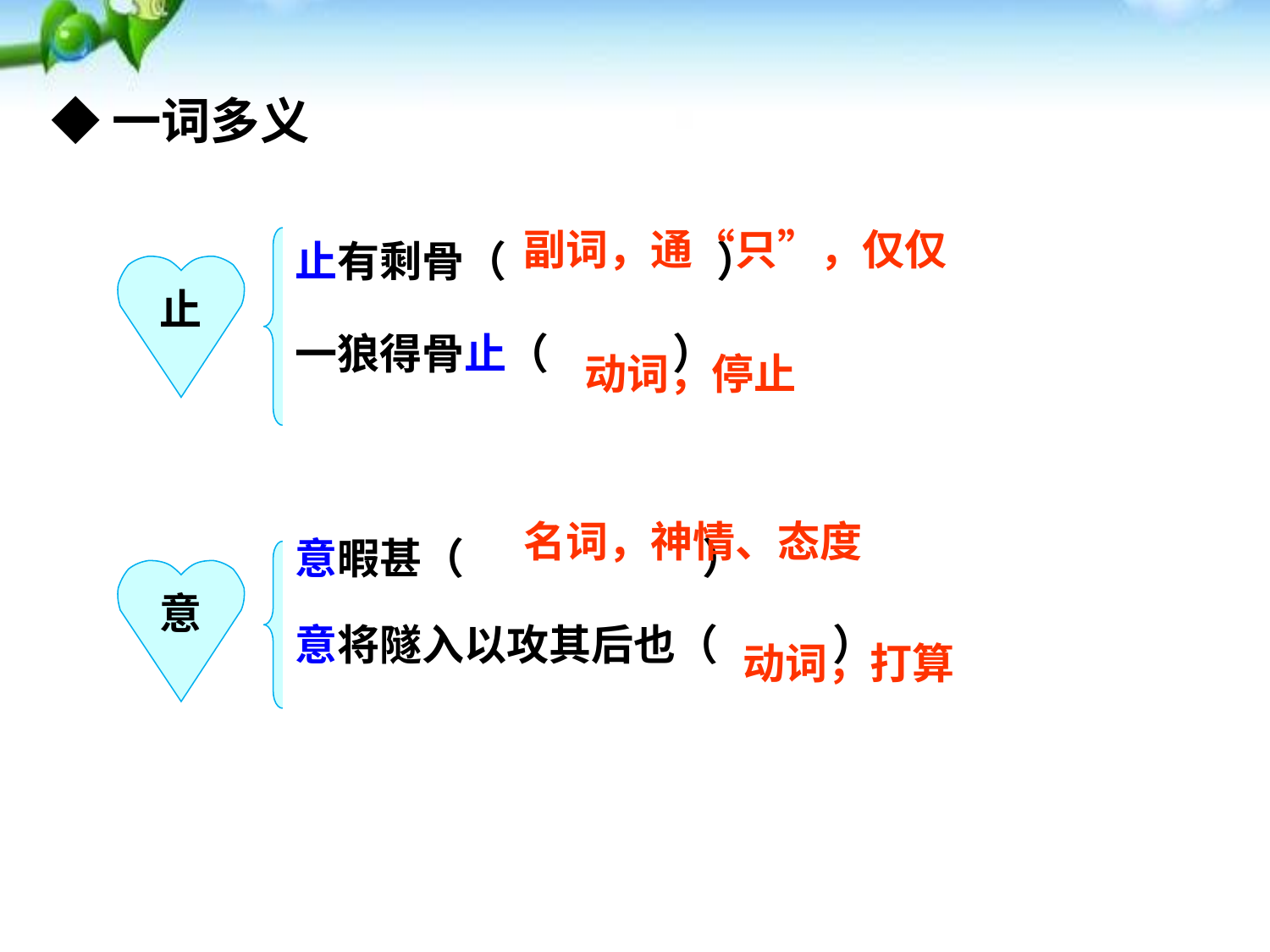

◆一词多义
止有剩骨（                      ）
一狼得骨止（             ）
副词，通“只”，仅仅

止
动词，停止
意暇甚（                         ）
意将隧入以攻其后也（            ）
名词，神情、态度

意
动词，打算